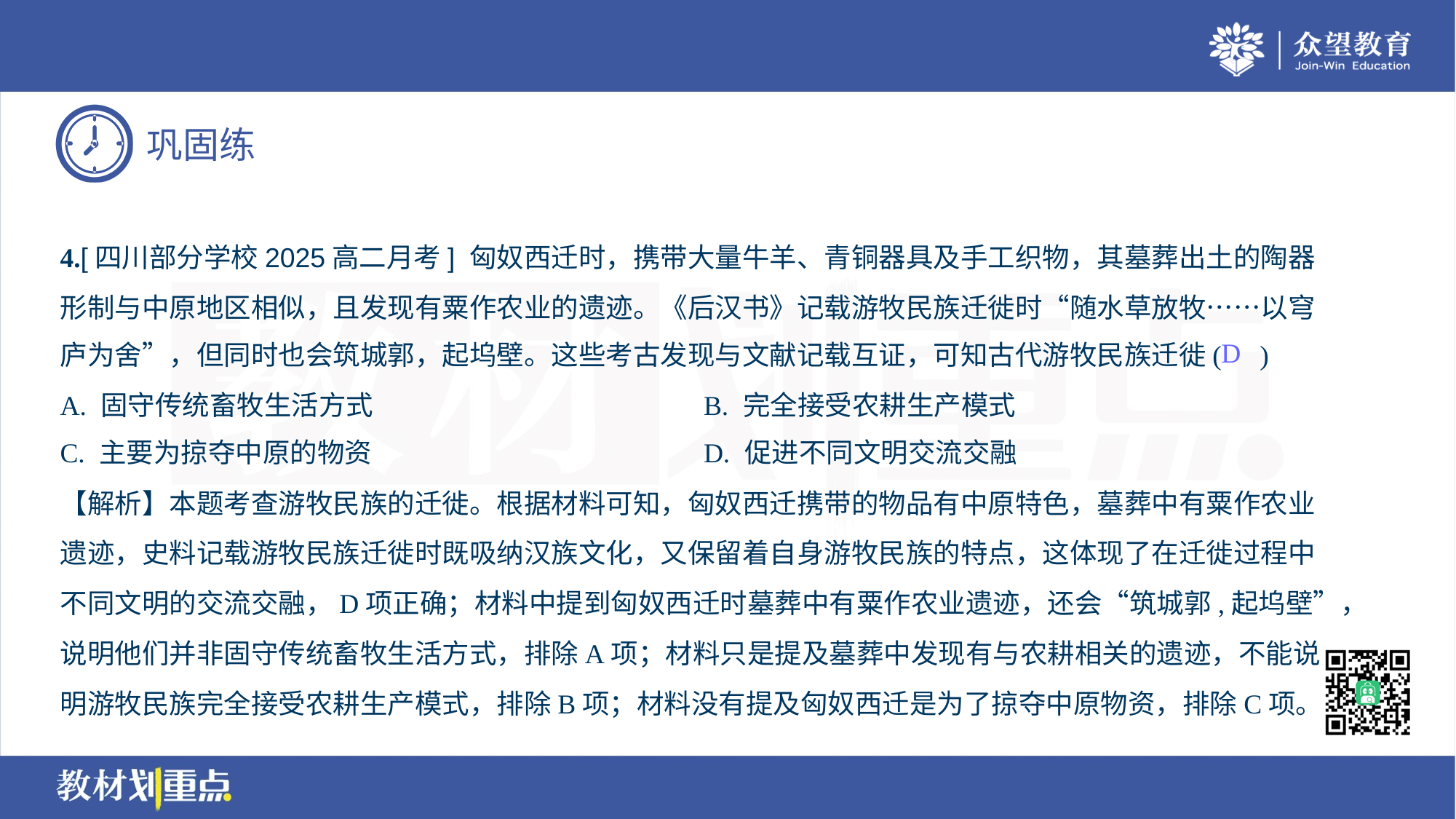

4.[四川部分学校2025高二月考] 匈奴西迁时，携带大量牛羊、青铜器具及手工织物，其墓葬出土的陶器
形制与中原地区相似，且发现有粟作农业的遗迹。《后汉书》记载游牧民族迁徙时“随水草放牧……以穹
庐为舍”，但同时也会筑城郭，起坞壁。这些考古发现与文献记载互证，可知古代游牧民族迁徙(     )
D
A. 固守传统畜牧生活方式	B. 完全接受农耕生产模式
C. 主要为掠夺中原的物资	D. 促进不同文明交流交融
【解析】本题考查游牧民族的迁徙。根据材料可知，匈奴西迁携带的物品有中原特色，墓葬中有粟作农业
遗迹，史料记载游牧民族迁徙时既吸纳汉族文化，又保留着自身游牧民族的特点，这体现了在迁徙过程中
不同文明的交流交融，D项正确；材料中提到匈奴西迁时墓葬中有粟作农业遗迹，还会“筑城郭,起坞壁”，
说明他们并非固守传统畜牧生活方式，排除A项；材料只是提及墓葬中发现有与农耕相关的遗迹，不能说
明游牧民族完全接受农耕生产模式，排除B项；材料没有提及匈奴西迁是为了掠夺中原物资，排除C项。